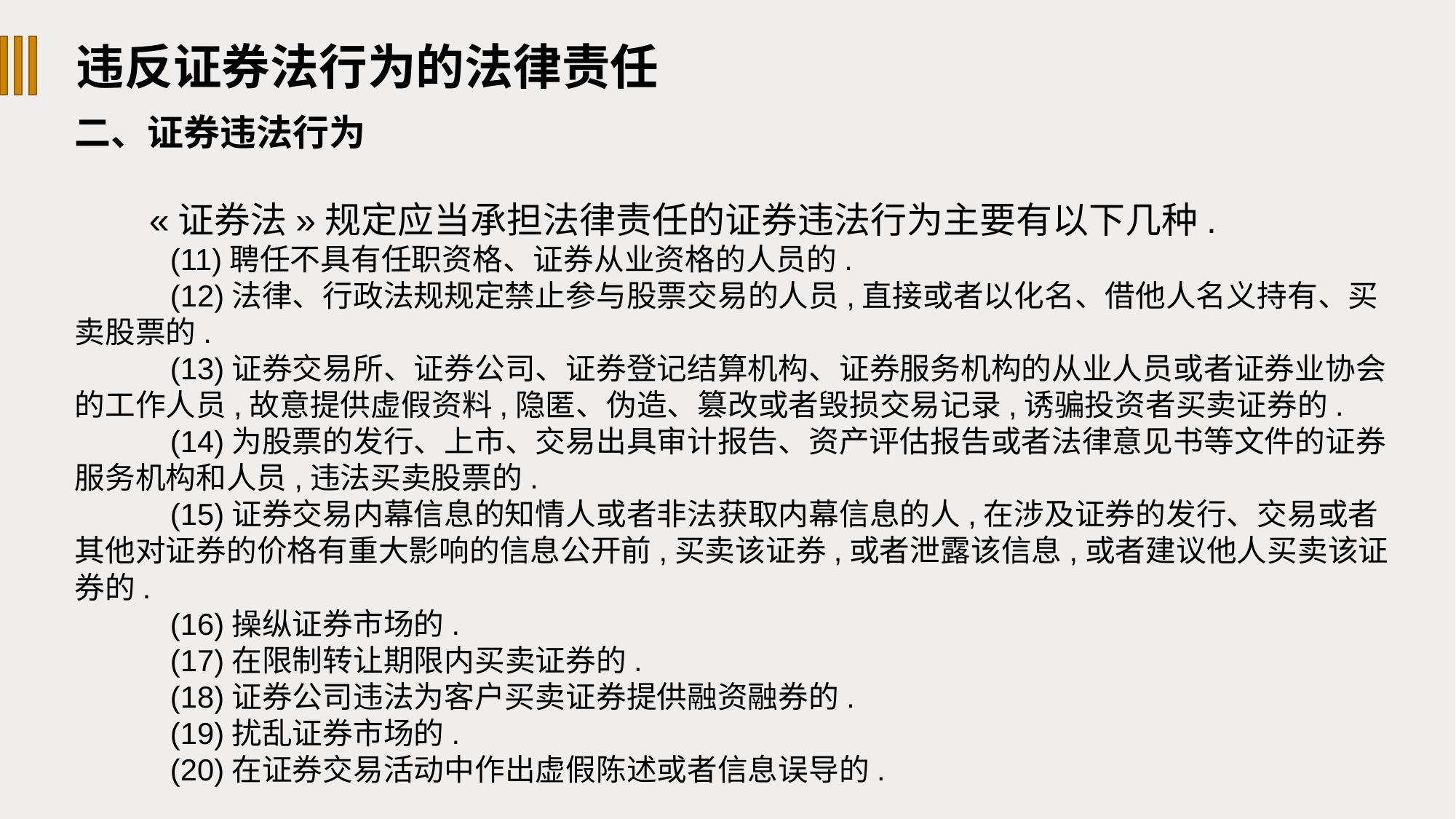

违反证券法行为的法律责任

二、证券违法行为

«证券法»规定应当承担法律责任的证券违法行为主要有以下几种.
(11)聘任不具有任职资格、证券从业资格的人员的.
(12)法律、行政法规规定禁止参与股票交易的人员,直接或者以化名、借他人名义持有、买卖股票的.
(13)证券交易所、证券公司、证券登记结算机构、证券服务机构的从业人员或者证券业协会的工作人员,故意提供虚假资料,隐匿、伪造、篡改或者毁损交易记录,诱骗投资者买卖证券的.
(14)为股票的发行、上市、交易出具审计报告、资产评估报告或者法律意见书等文件的证券服务机构和人员,违法买卖股票的.
(15)证券交易内幕信息的知情人或者非法获取内幕信息的人,在涉及证券的发行、交易或者其他对证券的价格有重大影响的信息公开前,买卖该证券,或者泄露该信息,或者建议他人买卖该证券的.
(16)操纵证券市场的.
(17)在限制转让期限内买卖证券的.
(18)证券公司违法为客户买卖证券提供融资融券的.
(19)扰乱证券市场的.
(20)在证券交易活动中作出虚假陈述或者信息误导的.